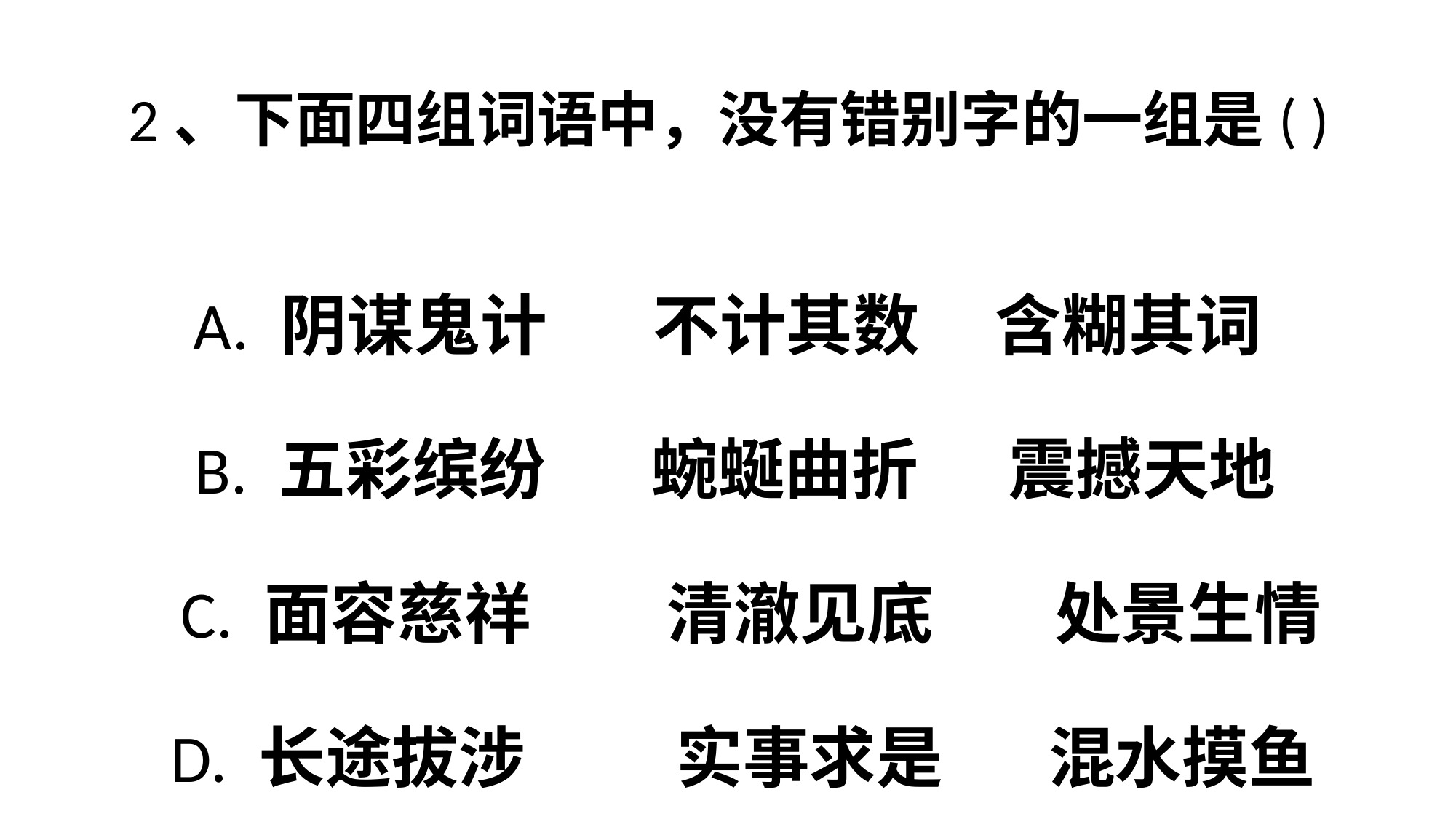

# 2、下面四组词语中，没有错别字的一组是( ) A. 阴谋鬼计       不计其数     含糊其词 B. 五彩缤纷       蜿蜒曲折      震撼天地 C. 面容慈祥         清澈见底        处景生情 D. 长途拔涉          实事求是       混水摸鱼